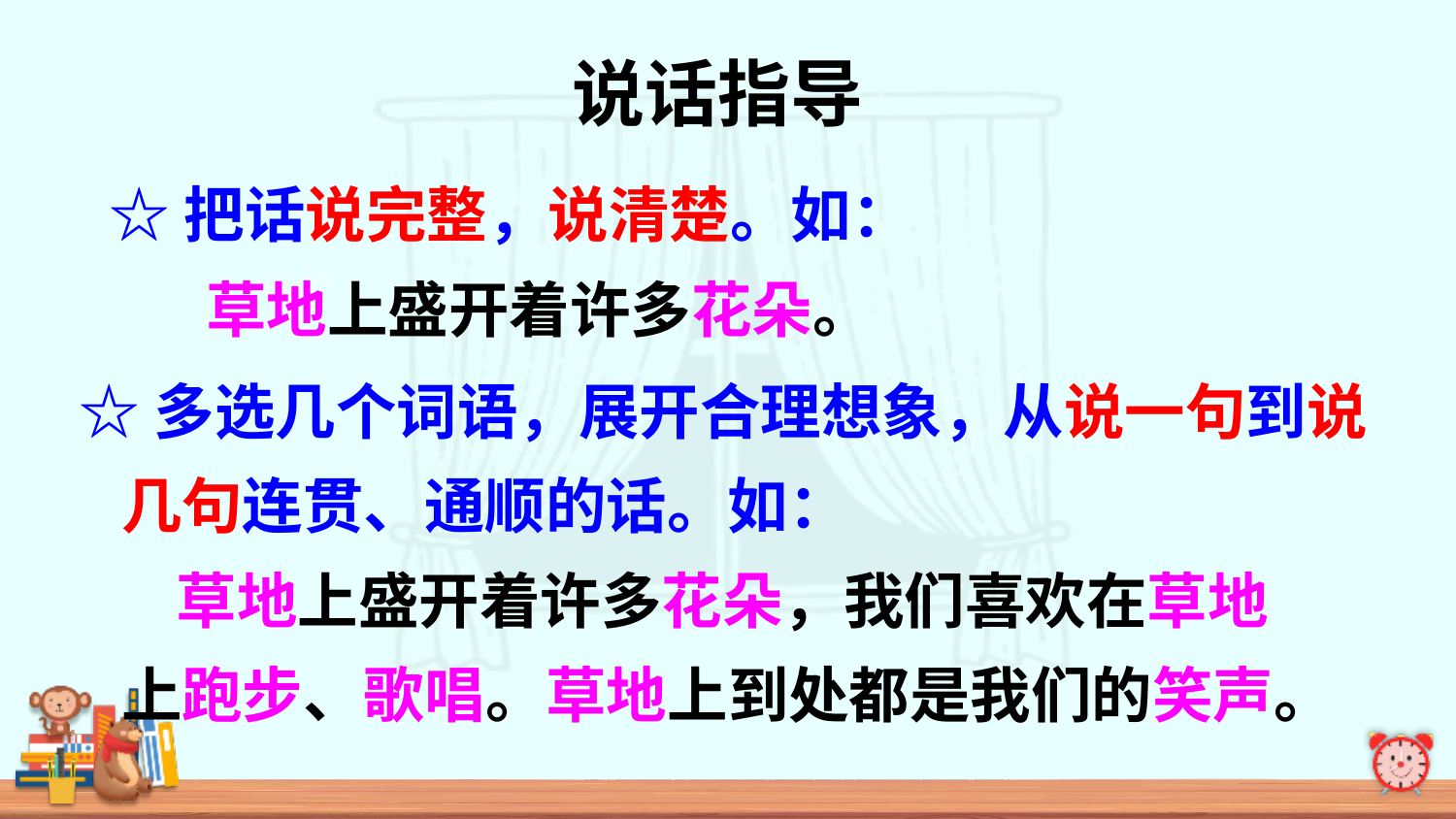

说话指导
☆把话说完整，说清楚。如：
      草地上盛开着许多花朵。
☆多选几个词语，展开合理想象，从说一句到说
  几句连贯、通顺的话。如：
      草地上盛开着许多花朵，我们喜欢在草地
  上跑步、歌唱。草地上到处都是我们的笑声。